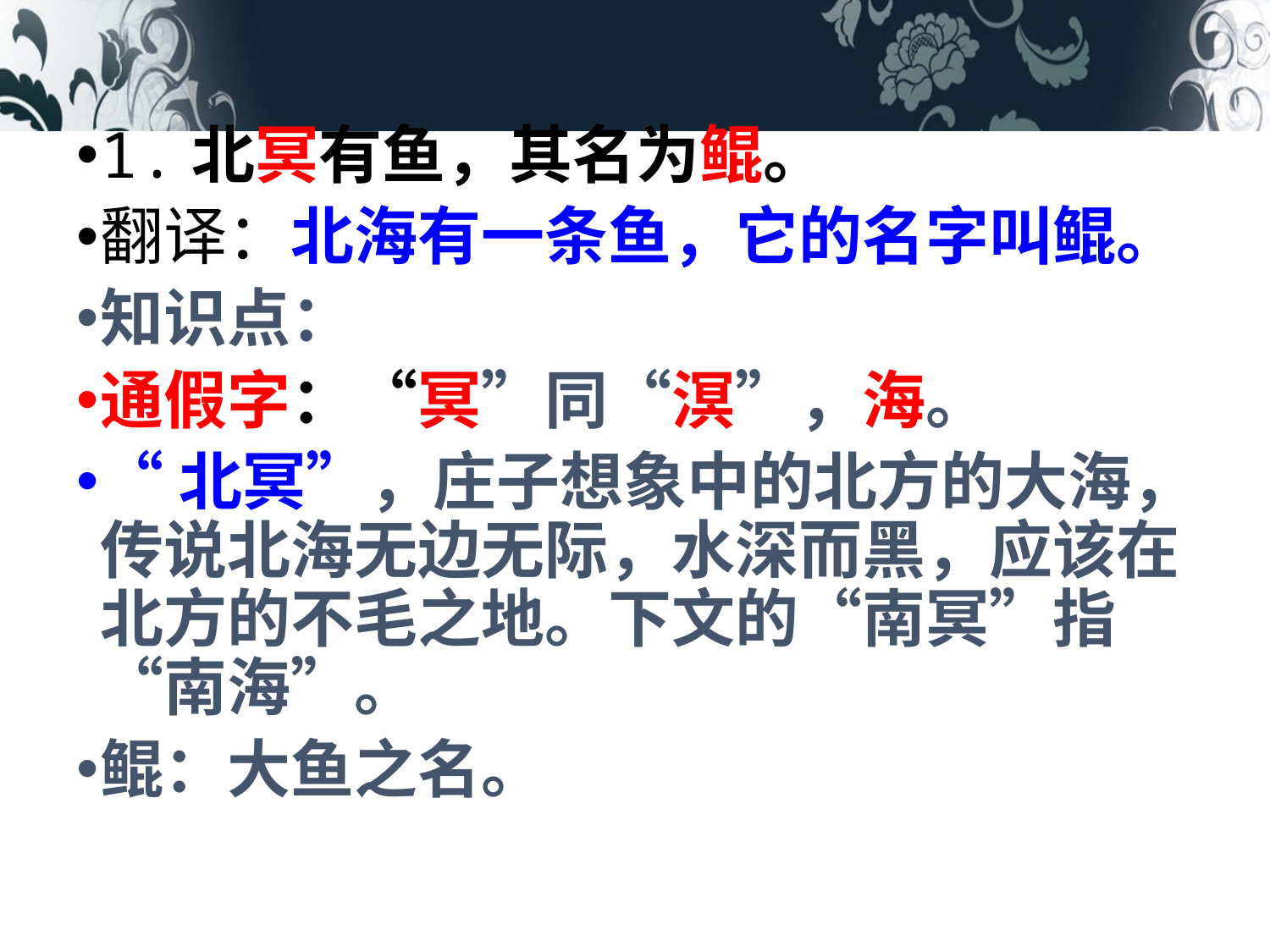

1.北冥有鱼，其名为鲲。
翻译：北海有一条鱼，它的名字叫鲲。
知识点：
通假字：“冥”同“溟”，海。
“北冥”，庄子想象中的北方的大海，传说北海无边无际，水深而黑，应该在北方的不毛之地。下文的“南冥”指“南海”。
鲲：大鱼之名。